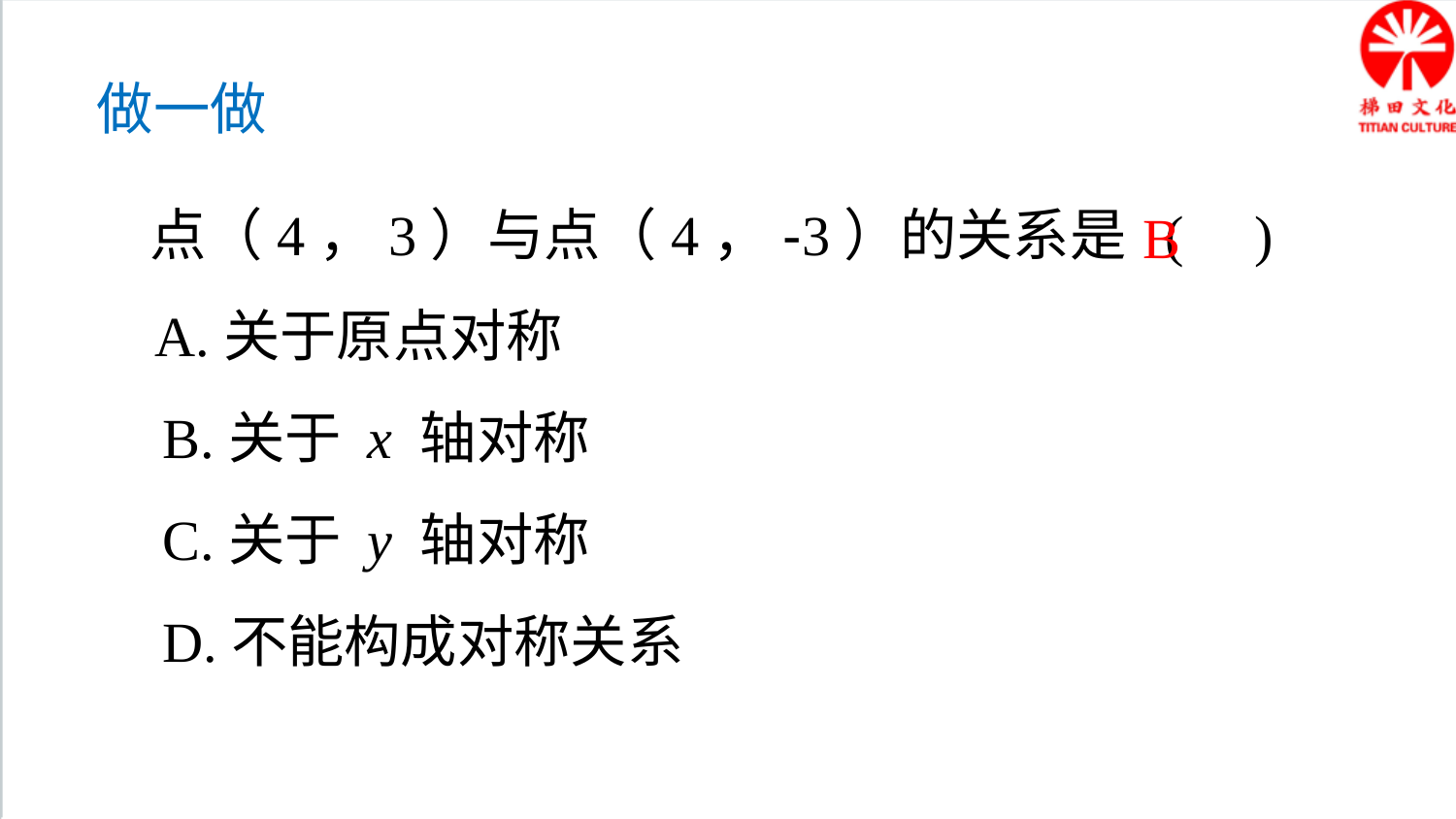

做一做
   点（4，3）与点（4，-3）的关系是  (     )
    A.关于原点对称
    B.关于 x 轴对称
    C.关于 y 轴对称
    D.不能构成对称关系
B